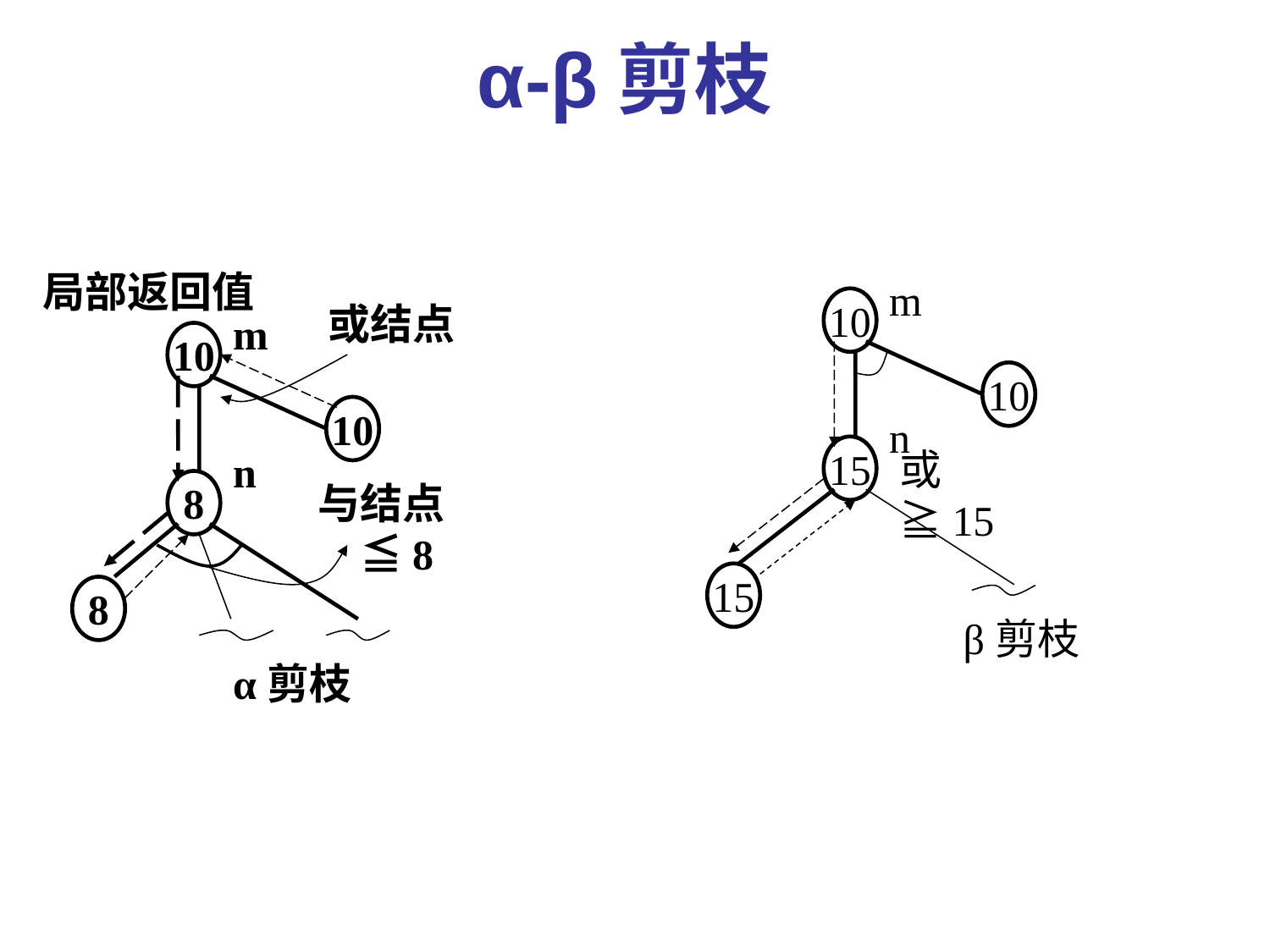

α-β剪枝
局部返回值
或结点
m
10

10
n
8
与结点　≦8

8

α剪枝
m
10

10
n
15
或≧15

15

β剪枝